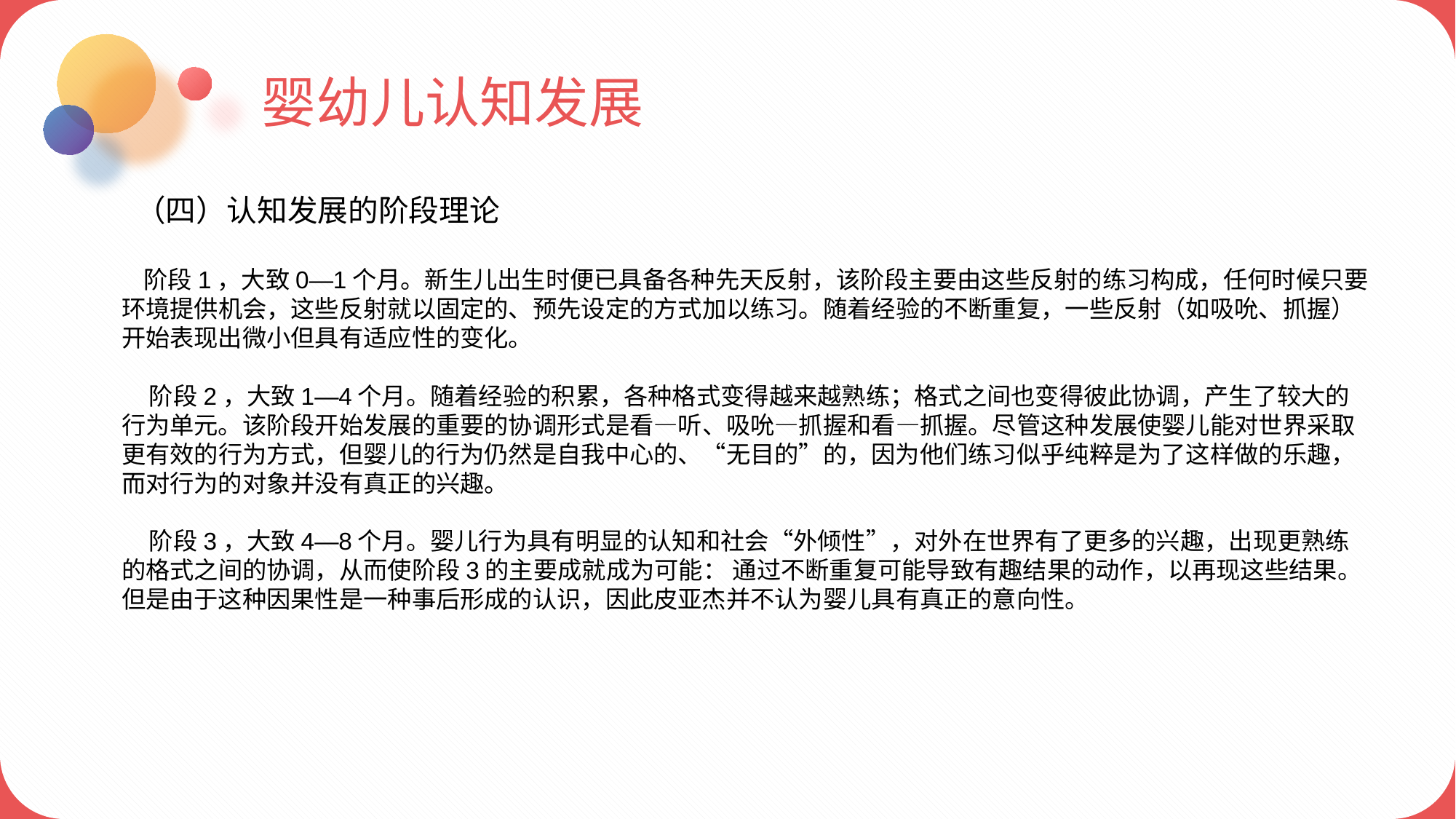

婴幼儿认知发展
 （四）认知发展的阶段理论

   阶段1，大致0—1个月。新生儿出生时便已具备各种先天反射，该阶段主要由这些反射的练习构成，任何时候只要环境提供机会，这些反射就以固定的、预先设定的方式加以练习。随着经验的不断重复，一些反射（如吸吮、抓握）开始表现出微小但具有适应性的变化。

    阶段2，大致1—4个月。随着经验的积累，各种格式变得越来越熟练；格式之间也变得彼此协调，产生了较大的行为单元。该阶段开始发展的重要的协调形式是看—听、吸吮—抓握和看—抓握。尽管这种发展使婴儿能对世界采取更有效的行为方式，但婴儿的行为仍然是自我中心的、“无目的”的，因为他们练习似乎纯粹是为了这样做的乐趣，而对行为的对象并没有真正的兴趣。

    阶段3，大致4—8个月。婴儿行为具有明显的认知和社会“外倾性”，对外在世界有了更多的兴趣，出现更熟练的格式之间的协调，从而使阶段3的主要成就成为可能： 通过不断重复可能导致有趣结果的动作，以再现这些结果。但是由于这种因果性是一种事后形成的认识，因此皮亚杰并不认为婴儿具有真正的意向性。